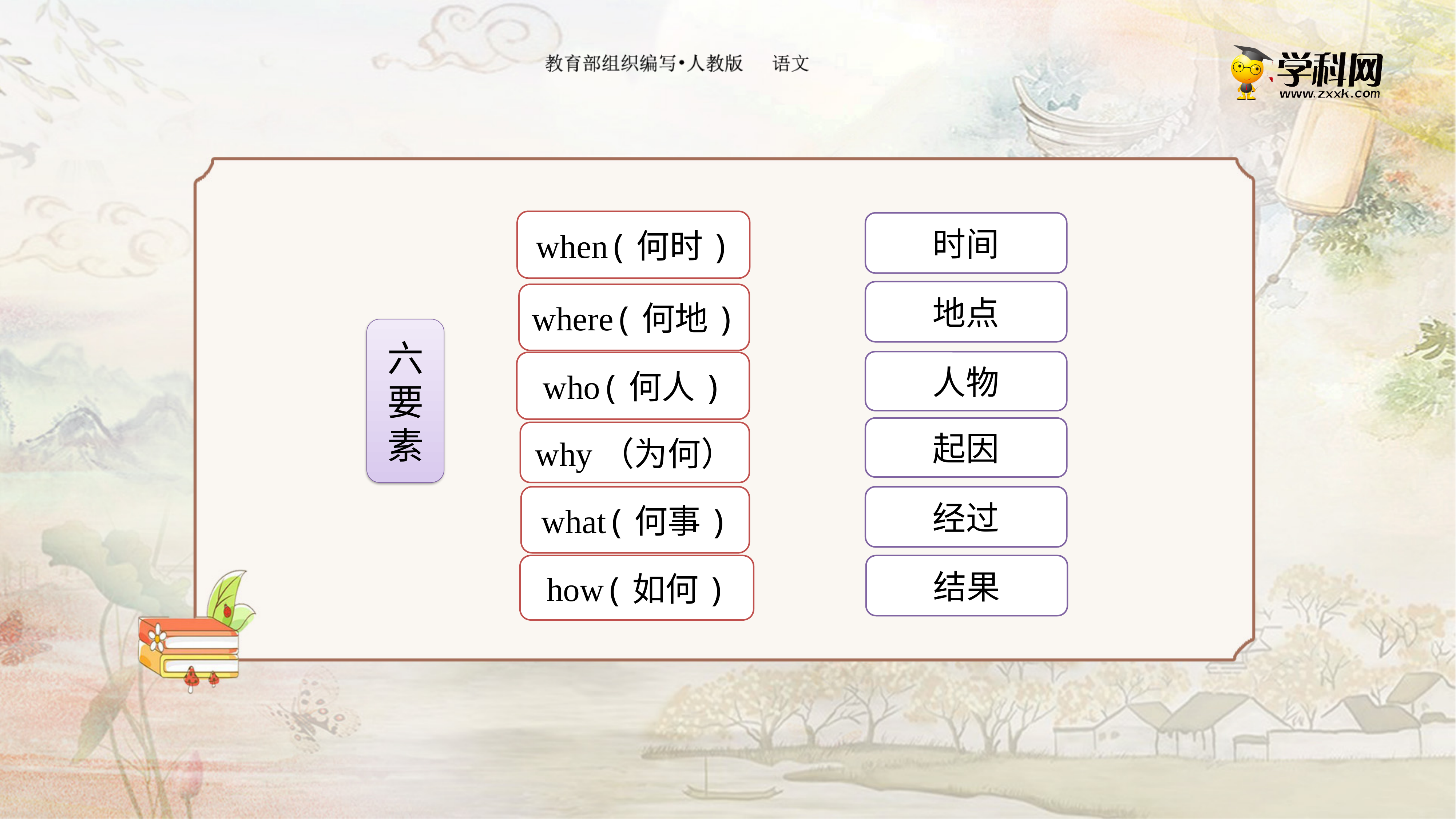

when(何时)
时间
地点
where(何地)
六要素
人物
who(何人)
起因
why（为何）
what(何事)
经过
how(如何)
结果